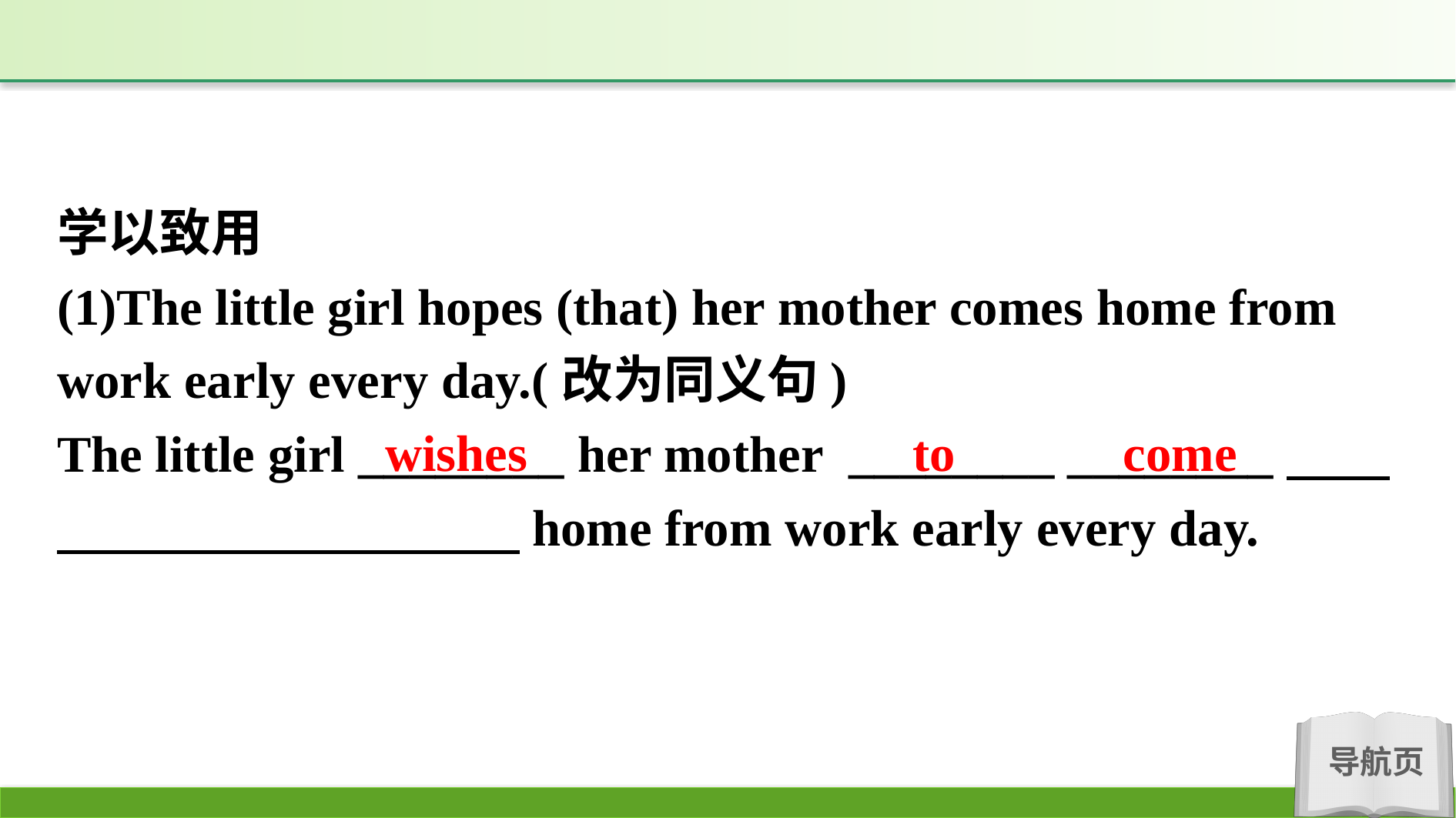

学以致用
(1)The little girl hopes (that) her mother comes home from work early every day.(改为同义句)
The little girl ________ her mother  ________ ________　　　　　 　　　　　 home from work early every day.
wishes
to             come